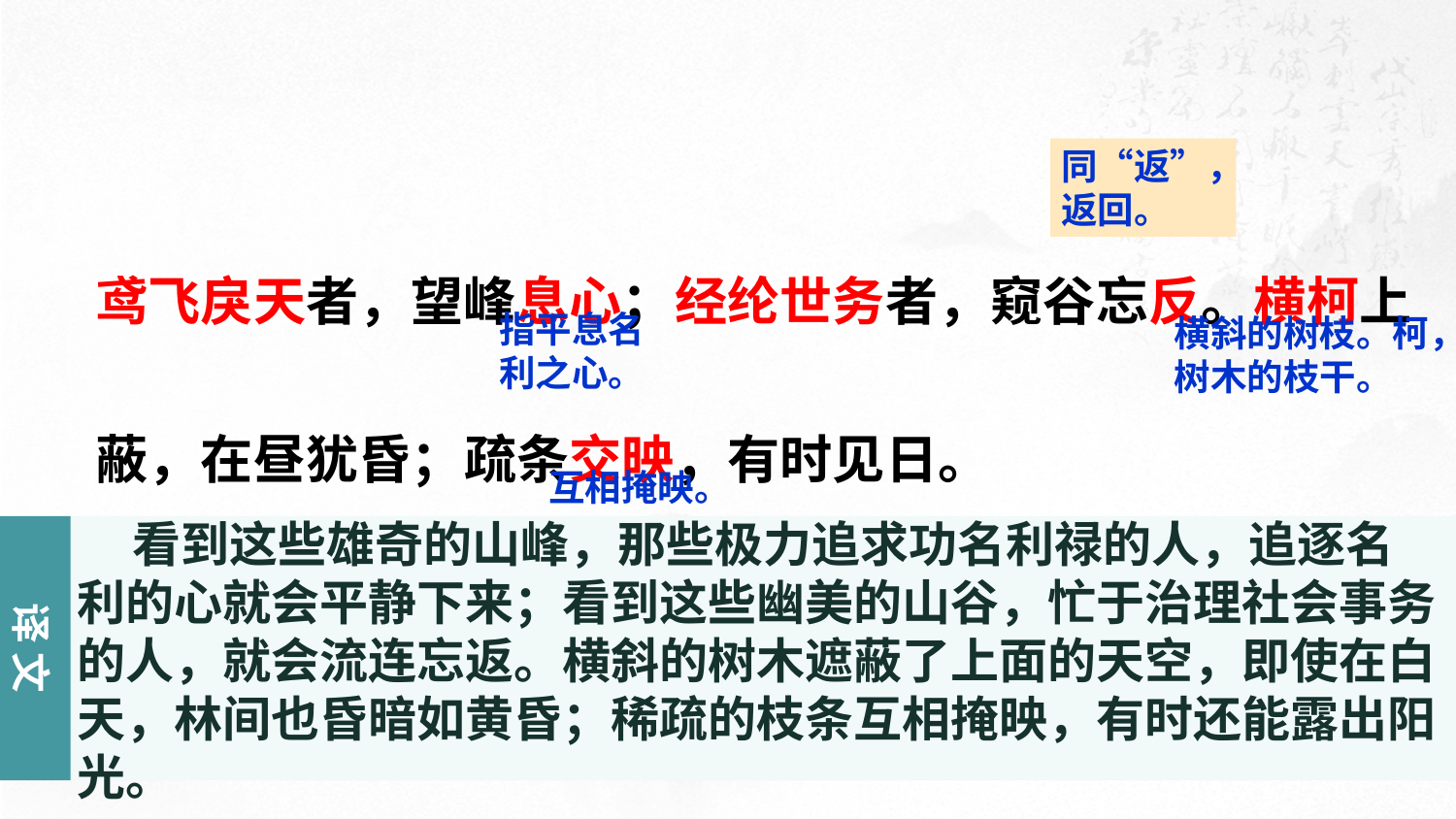

同“返”，返回。
鸢飞戾天者，望峰息心；经纶世务者，窥谷忘反。横柯上蔽，在昼犹昏；疏条交映，有时见日。
指平息名利之心。
横斜的树枝。柯，树木的枝干。
互相掩映。
    看到这些雄奇的山峰，那些极力追求功名利禄的人，追逐名利的心就会平静下来；看到这些幽美的山谷，忙于治理社会事务的人，就会流连忘返。横斜的树木遮蔽了上面的天空，即使在白天，林间也昏暗如黄昏；稀疏的枝条互相掩映，有时还能露出阳光。

译 文